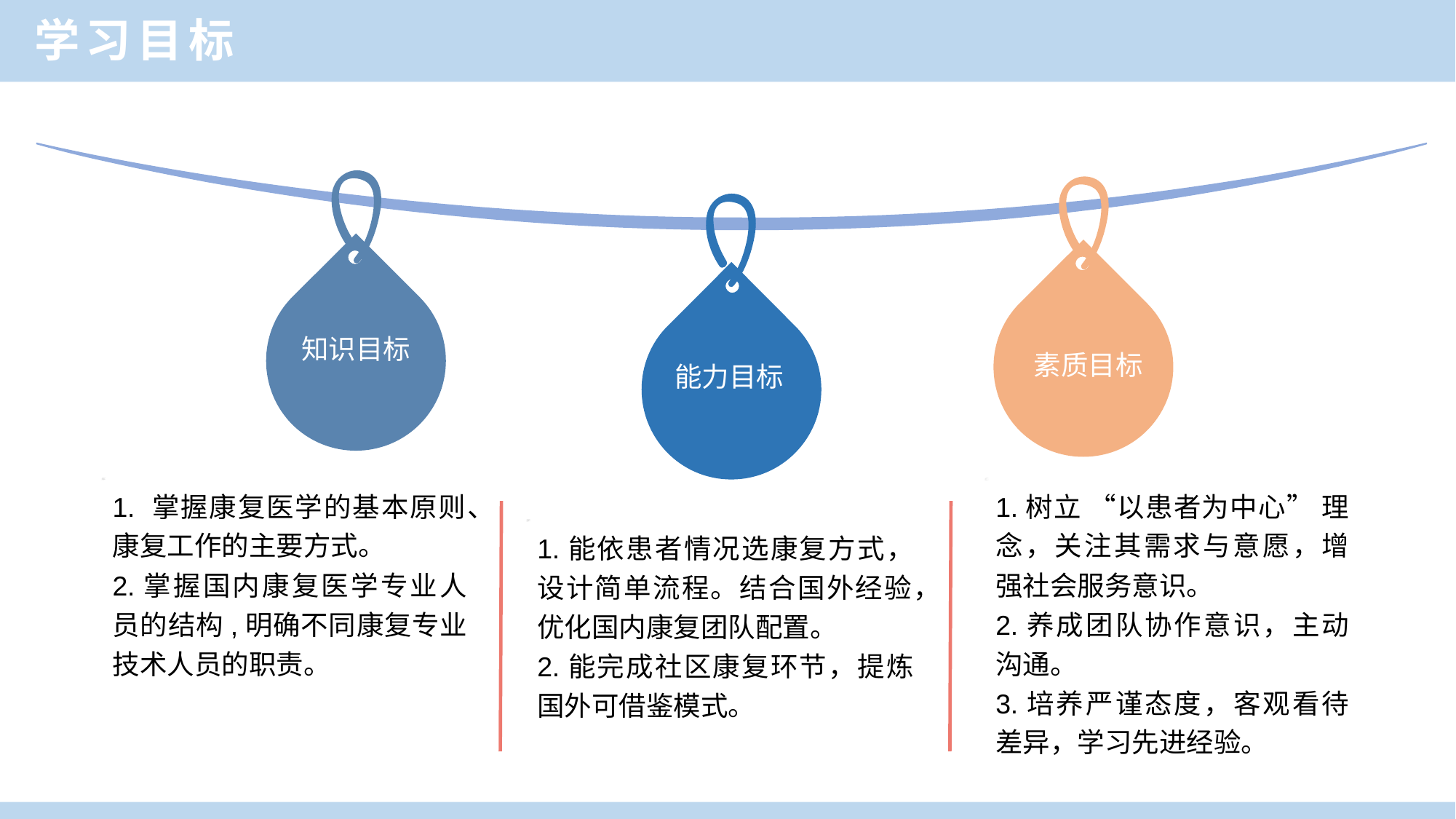

学习目标

知识目标

素质目标

能力目标
1. 掌握康复医学的基本原则、康复工作的主要方式。
2.掌握国内康复医学专业人员的结构,明确不同康复专业技术人员的职责。
1.树立 “以患者为中心” 理念，关注其需求与意愿，增强社会服务意识。
2.养成团队协作意识，主动沟通。
3.培养严谨态度，客观看待差异，学习先进经验。

1.能依患者情况选康复方式，设计简单流程。结合国外经验，优化国内康复团队配置。
2.能完成社区康复环节，提炼国外可借鉴模式。